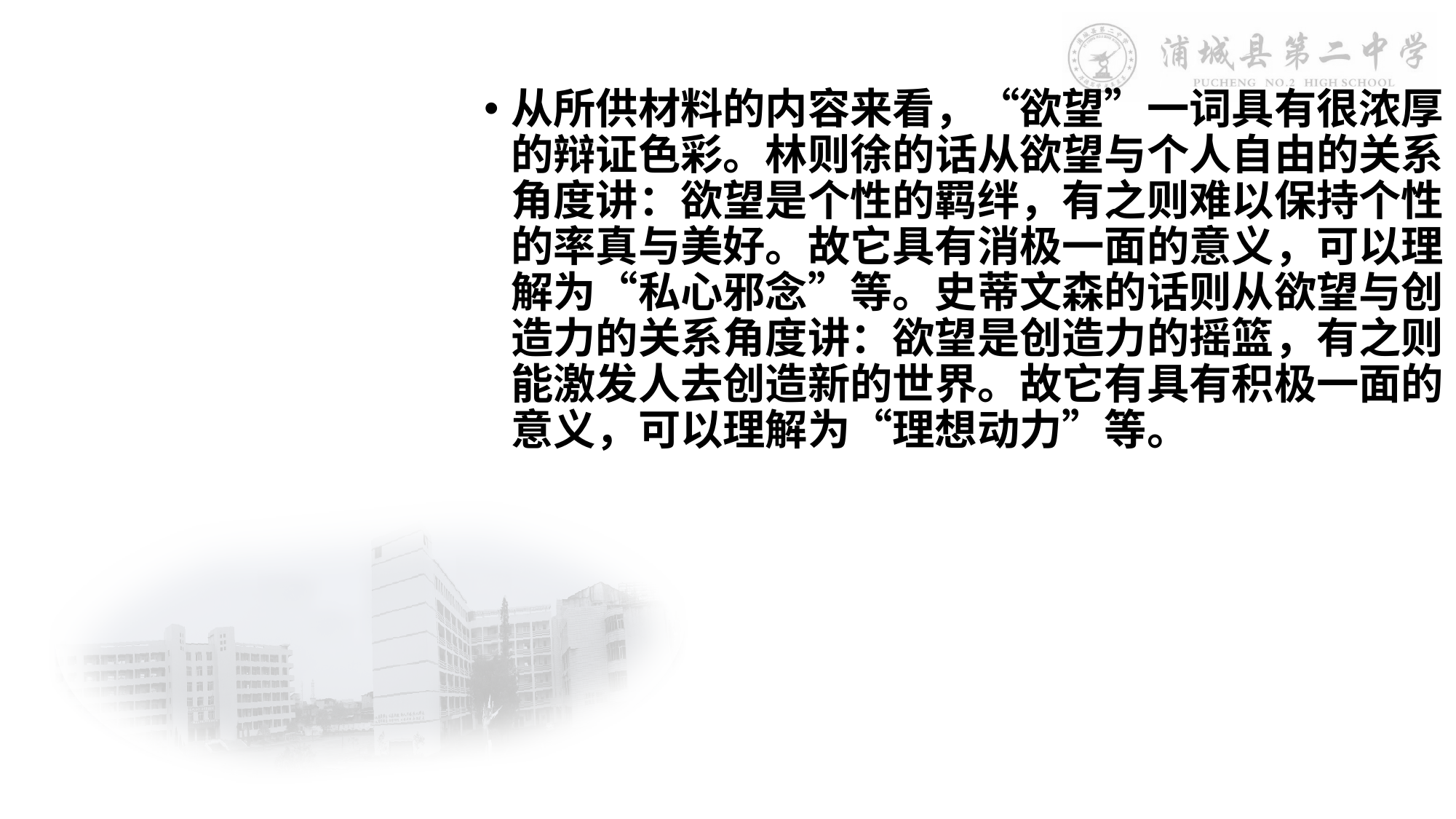

从所供材料的内容来看，“欲望”一词具有很浓厚的辩证色彩。林则徐的话从欲望与个人自由的关系角度讲：欲望是个性的羁绊，有之则难以保持个性的率真与美好。故它具有消极一面的意义，可以理解为“私心邪念”等。史蒂文森的话则从欲望与创造力的关系角度讲：欲望是创造力的摇篮，有之则能激发人去创造新的世界。故它有具有积极一面的意义，可以理解为“理想动力”等。